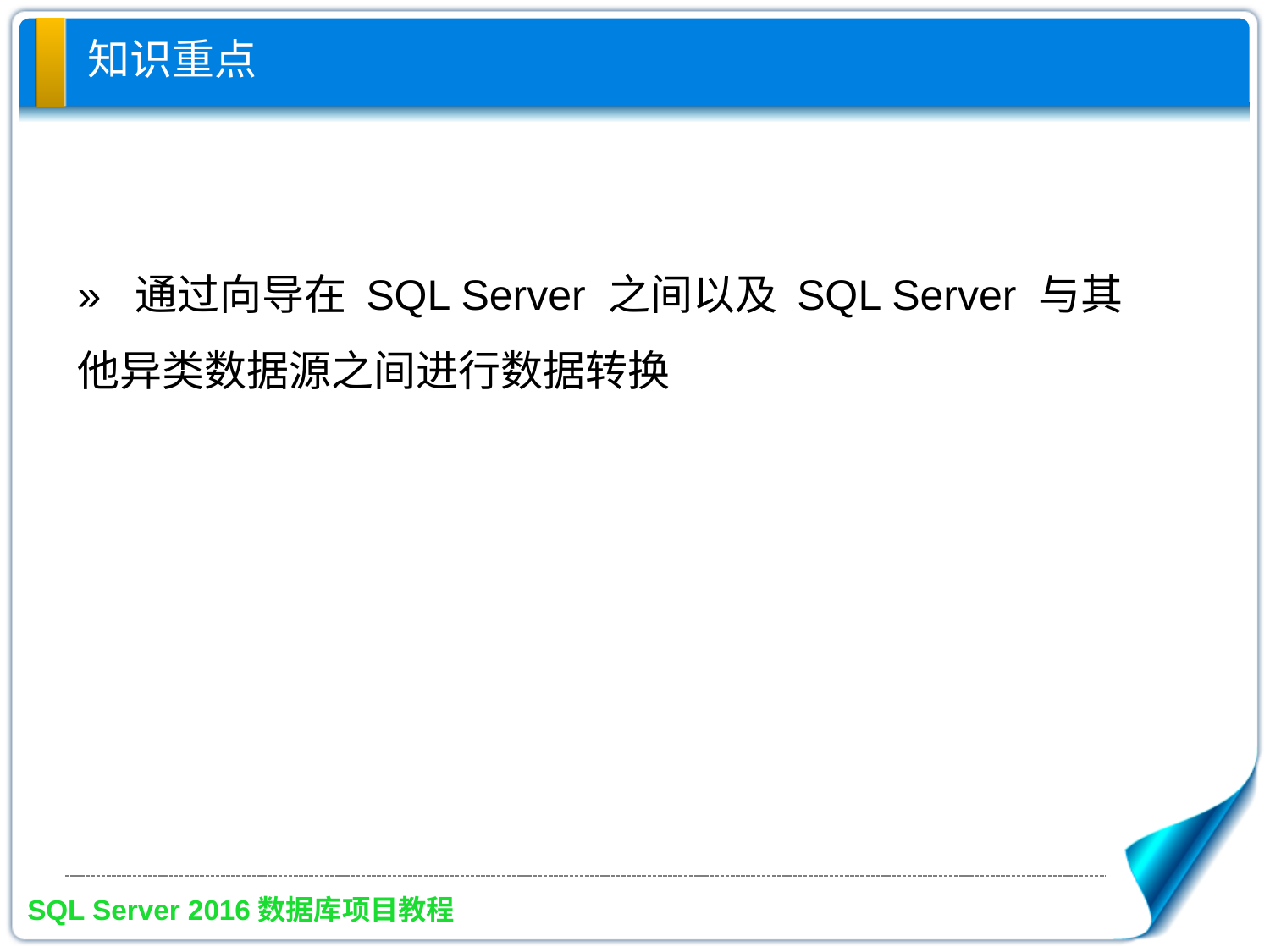

# 知识重点
»  通过向导在 SQL Server 之间以及 SQL Server 与其他异类数据源之间进行数据转换